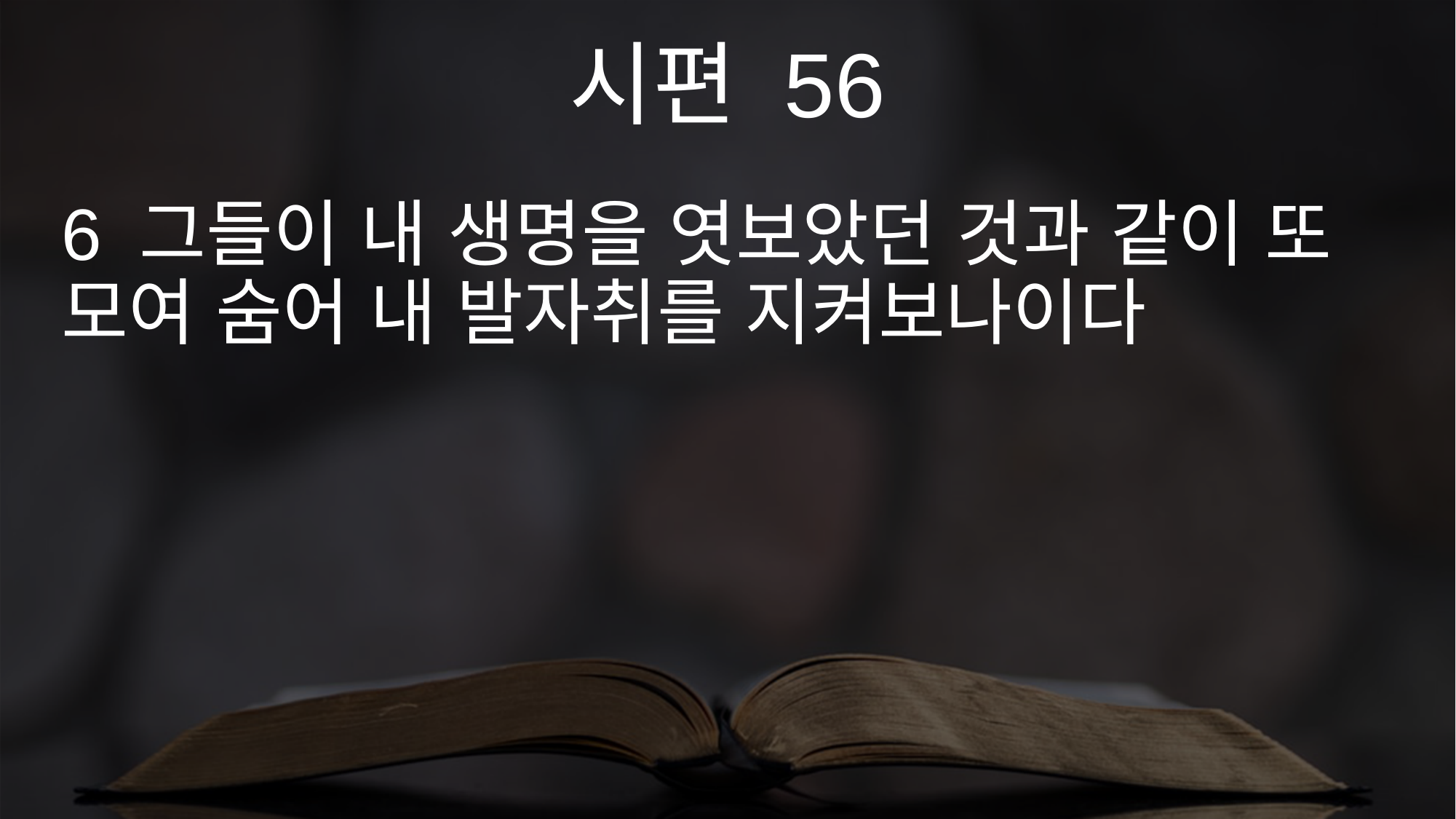

시편 56
6 그들이 내 생명을 엿보았던 것과 같이 또 모여 숨어 내 발자취를 지켜보나이다